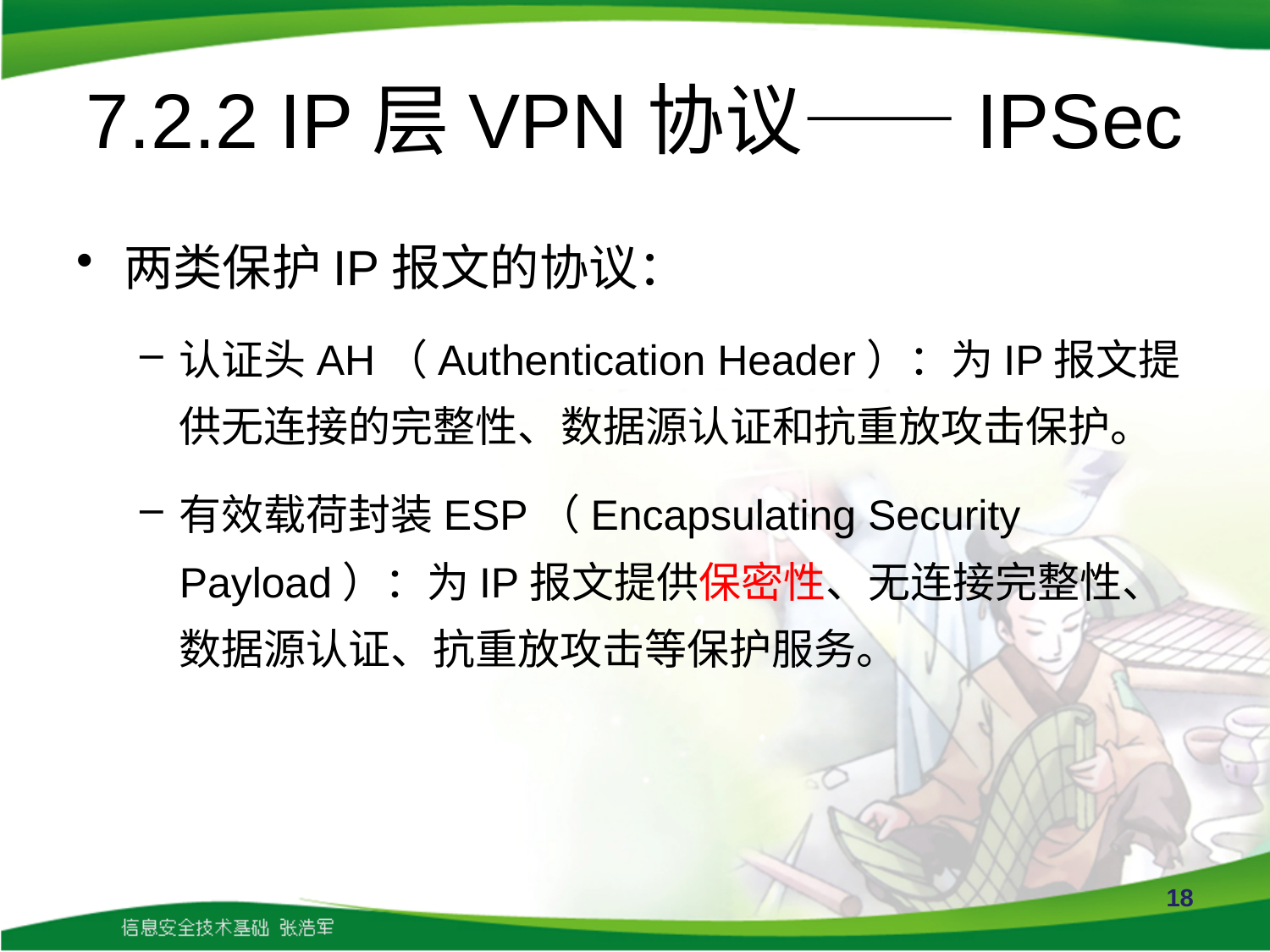

# 7.2.2 IP层VPN协议——IPSec
两类保护IP报文的协议：
认证头AH（Authentication Header）：为IP报文提供无连接的完整性、数据源认证和抗重放攻击保护。
有效载荷封装ESP（Encapsulating Security Payload）：为IP报文提供保密性、无连接完整性、数据源认证、抗重放攻击等保护服务。
18